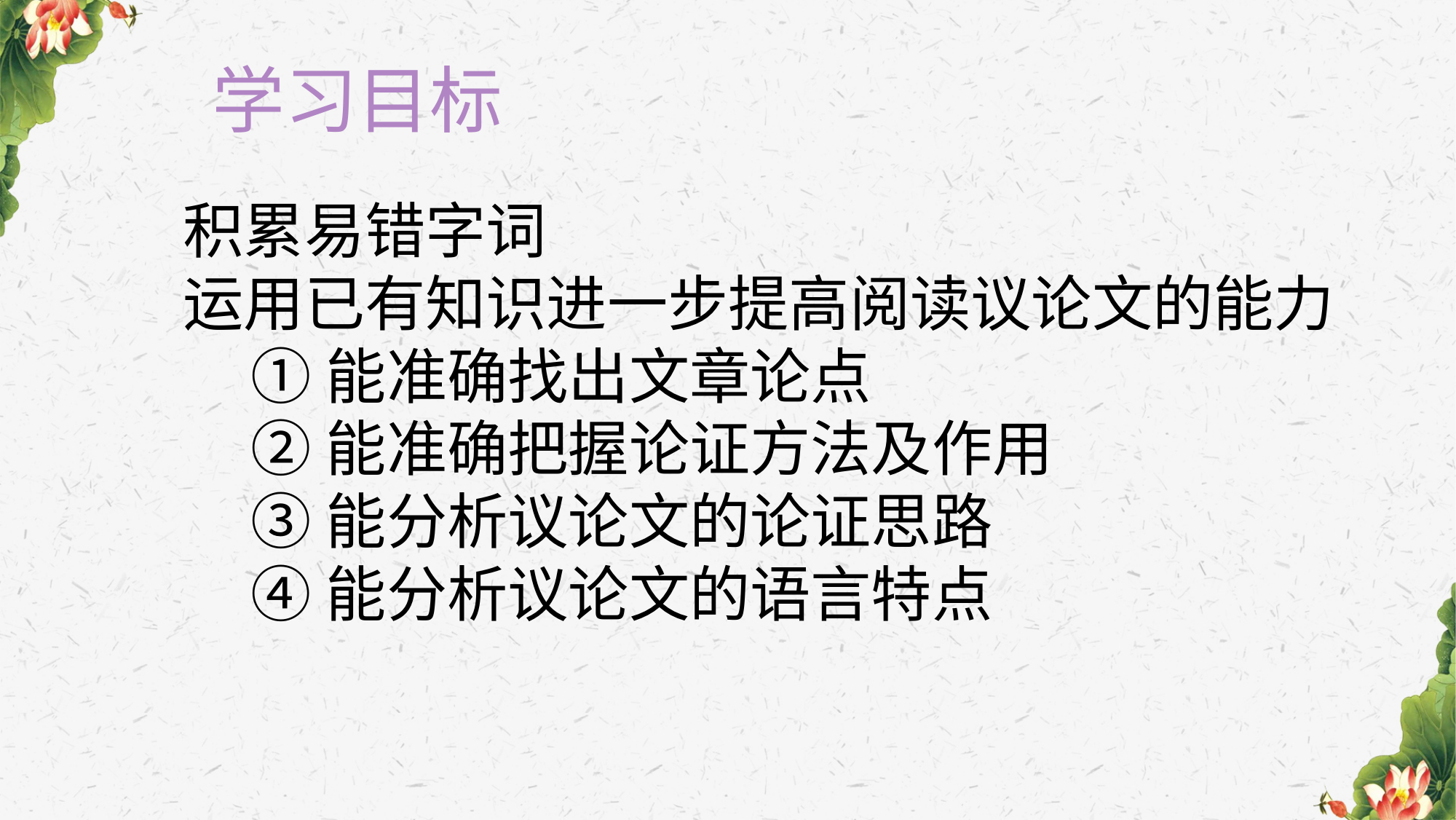

学习目标
积累易错字词
运用已有知识进一步提高阅读议论文的能力
    ①能准确找出文章论点
    ②能准确把握论证方法及作用
    ③能分析议论文的论证思路
    ④能分析议论文的语言特点